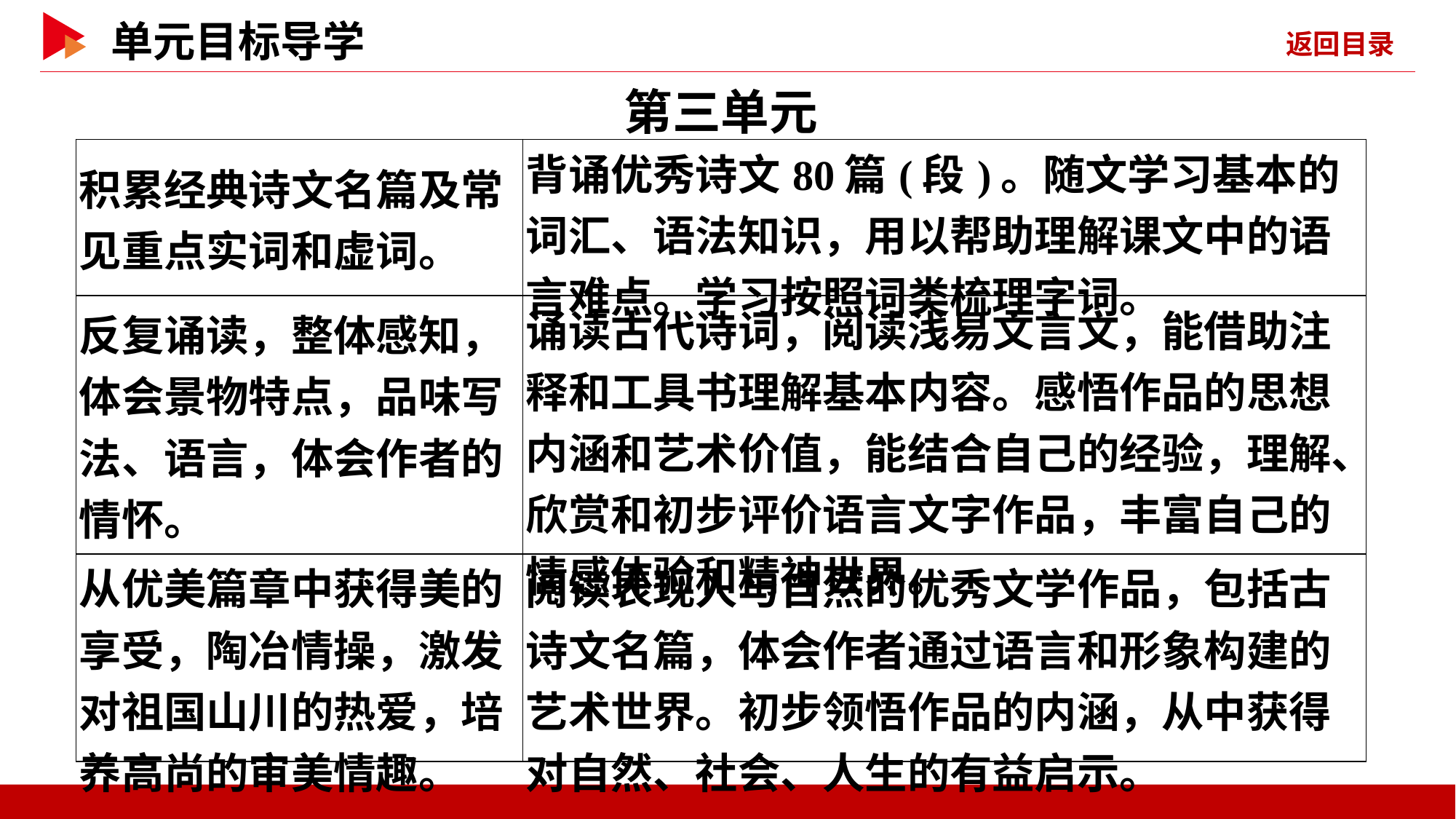

第三单元
| 积累经典诗文名篇及常见重点实词和虚词。 | 背诵优秀诗文80篇(段)。随文学习基本的词汇、语法知识，用以帮助理解课文中的语言难点。学习按照词类梳理字词。 |
| --- | --- |
| 反复诵读，整体感知，体会景物特点，品味写法、语言，体会作者的情怀。 | 诵读古代诗词，阅读浅易文言文，能借助注释和工具书理解基本内容。感悟作品的思想内涵和艺术价值，能结合自己的经验，理解、欣赏和初步评价语言文字作品，丰富自己的情感体验和精神世界。 |
| 从优美篇章中获得美的享受，陶冶情操，激发对祖国山川的热爱，培养高尚的审美情趣。 | 阅读表现人与自然的优秀文学作品，包括古诗文名篇，体会作者通过语言和形象构建的艺术世界。初步领悟作品的内涵，从中获得对自然、社会、人生的有益启示。 |